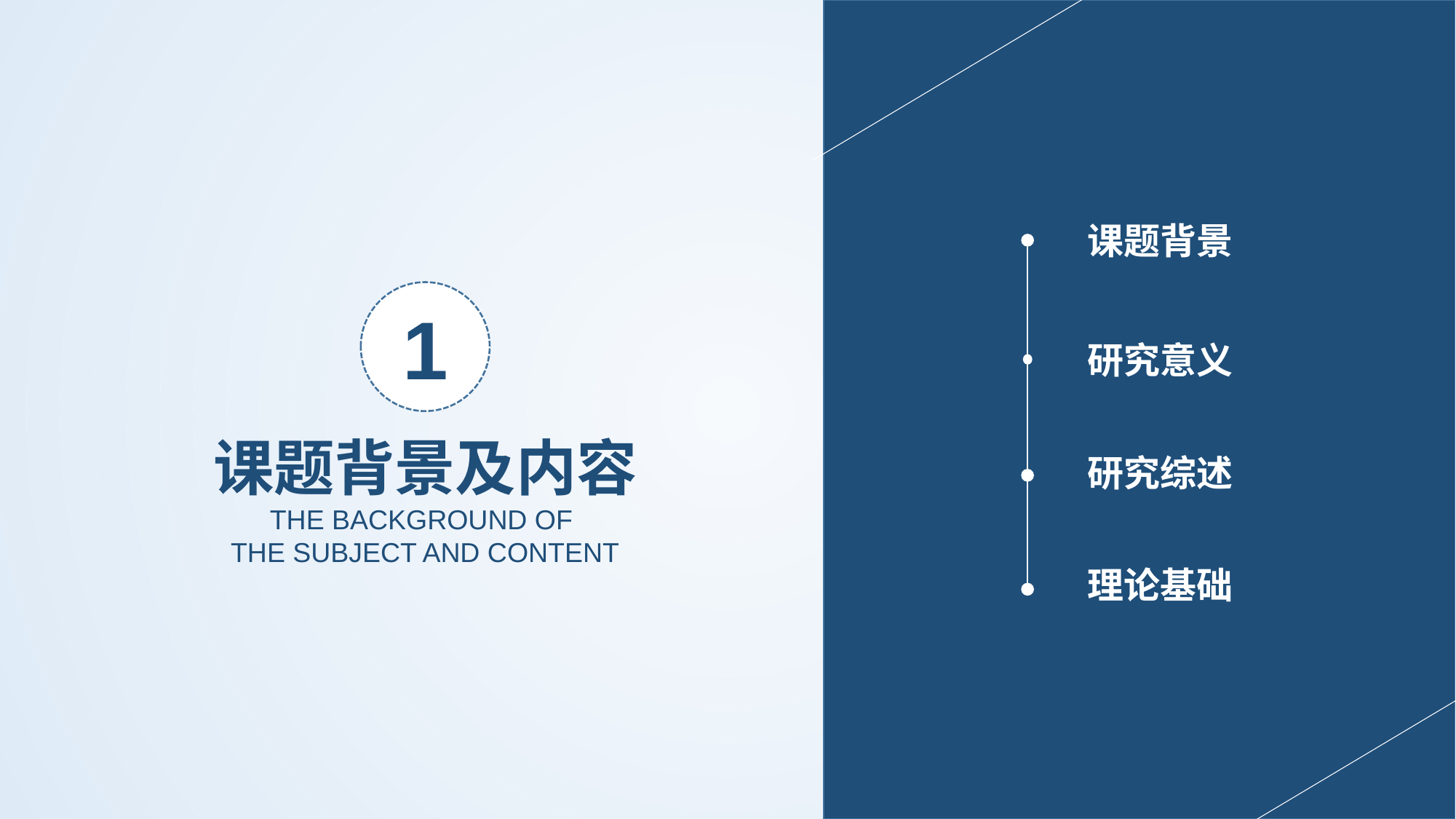

https://www.ypppt.com/
课题背景

1
研究意义

课题背景及内容
THE BACKGROUND OF
THE SUBJECT AND CONTENT
研究综述

理论基础